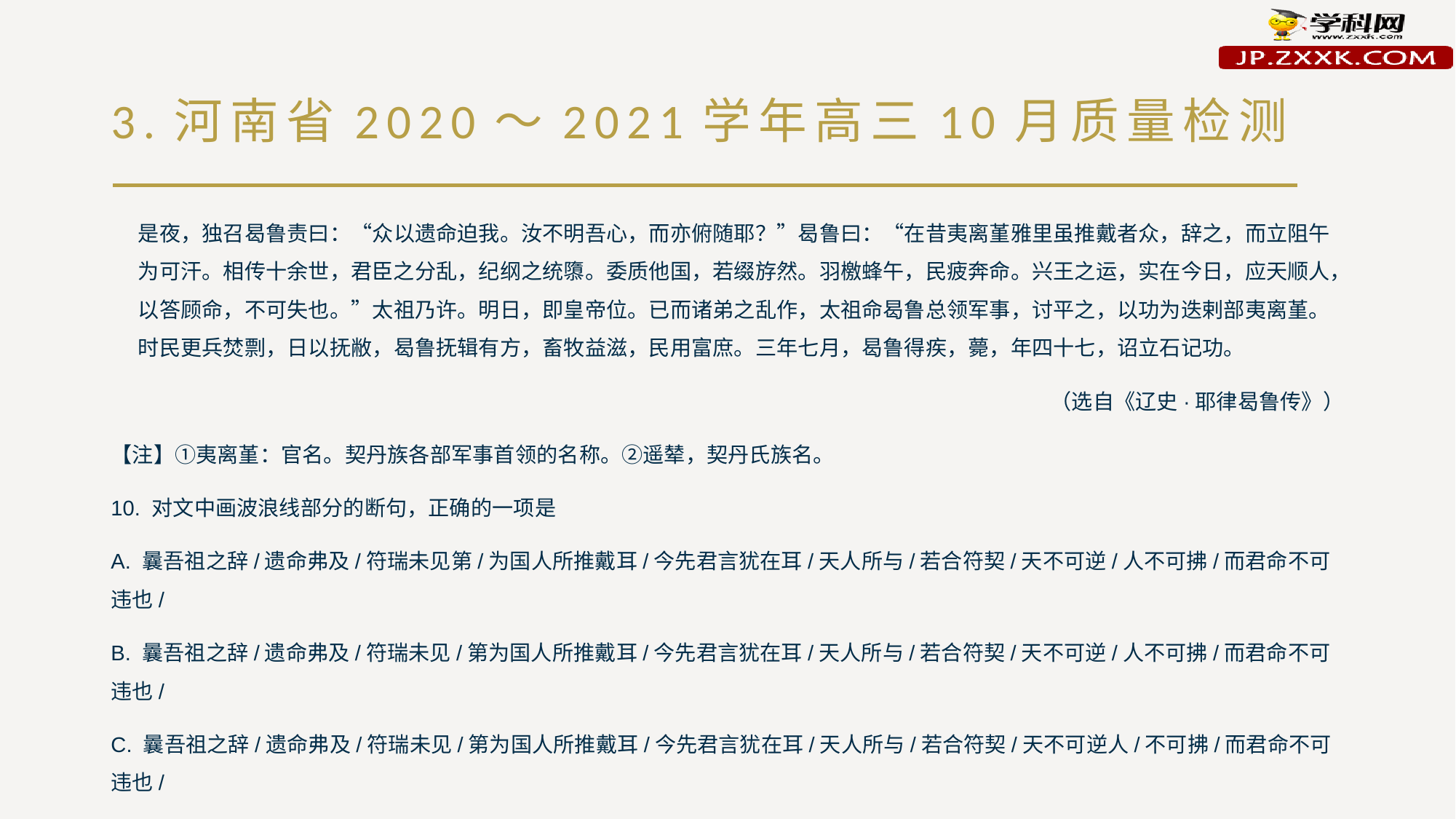

# 3.河南省2020～2021学年高三10月质量检测
是夜，独召曷鲁责曰：“众以遗命迫我。汝不明吾心，而亦俯随耶？”曷鲁曰：“在昔夷离堇雅里虽推戴者众，辞之，而立阻午为可汗。相传十余世，君臣之分乱，纪纲之统隳。委质他国，若缀斿然。羽檄蜂午，民疲奔命。兴王之运，实在今日，应天顺人，以答顾命，不可失也。”太祖乃许。明日，即皇帝位。已而诸弟之乱作，太祖命曷鲁总领军事，讨平之，以功为迭剌部夷离堇。时民更兵焚剽，日以抚敝，曷鲁抚辑有方，畜牧益滋，民用富庶。三年七月，曷鲁得疾，薨，年四十七，诏立石记功。
（选自《辽史·耶律曷鲁传》）
【注】①夷离堇：官名。契丹族各部军事首领的名称。②遥辇，契丹氏族名。
10. 对文中画波浪线部分的断句，正确的一项是
A. 曩吾祖之辞/遗命弗及/符瑞未见第/为国人所推戴耳/今先君言犹在耳/天人所与/若合符契/天不可逆/人不可拂/而君命不可违也/
B. 曩吾祖之辞/遗命弗及/符瑞未见/第为国人所推戴耳/今先君言犹在耳/天人所与/若合符契/天不可逆/人不可拂/而君命不可违也/
C. 曩吾祖之辞/遗命弗及/符瑞未见/第为国人所推戴耳/今先君言犹在耳/天人所与/若合符契/天不可逆人/不可拂/而君命不可违也/
D. 曩吾祖之辞/遗命弗及/符瑞未见第/为国人所推戴耳/今先君言犹在耳/天人所与/若合符契/天不可逆人/不可拂/而君命不可违也/